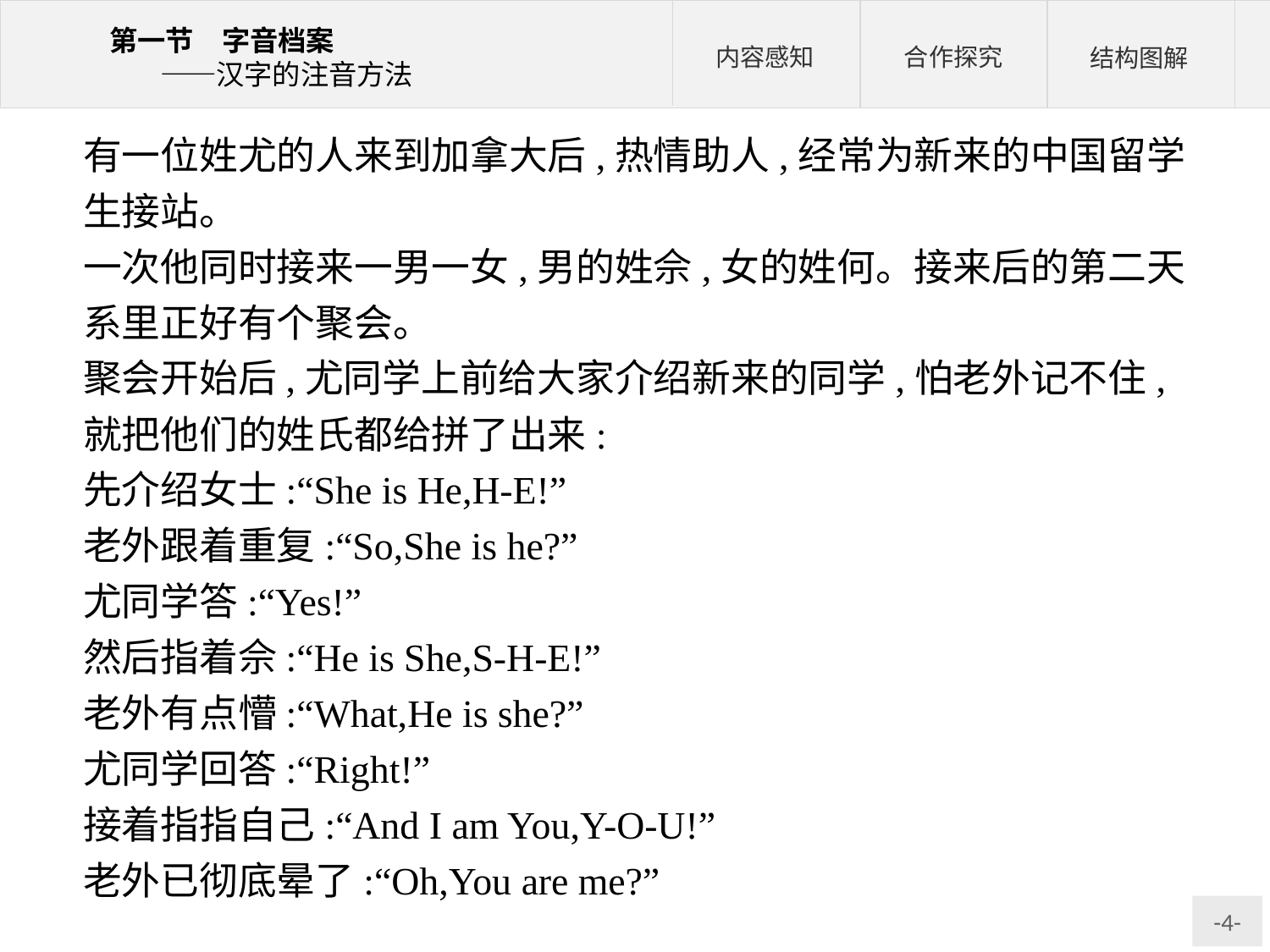

有一位姓尤的人来到加拿大后,热情助人,经常为新来的中国留学生接站。
一次他同时接来一男一女,男的姓佘,女的姓何。接来后的第二天系里正好有个聚会。
聚会开始后,尤同学上前给大家介绍新来的同学,怕老外记不住,就把他们的姓氏都给拼了出来:
先介绍女士:“She is He,H-E!”
老外跟着重复:“So,She is he?”
尤同学答:“Yes!”
然后指着佘:“He is She,S-H-E!”
老外有点懵:“What,He is she?”
尤同学回答:“Right!”
接着指指自己:“And I am You,Y-O-U!”
老外已彻底晕了:“Oh,You are me?”